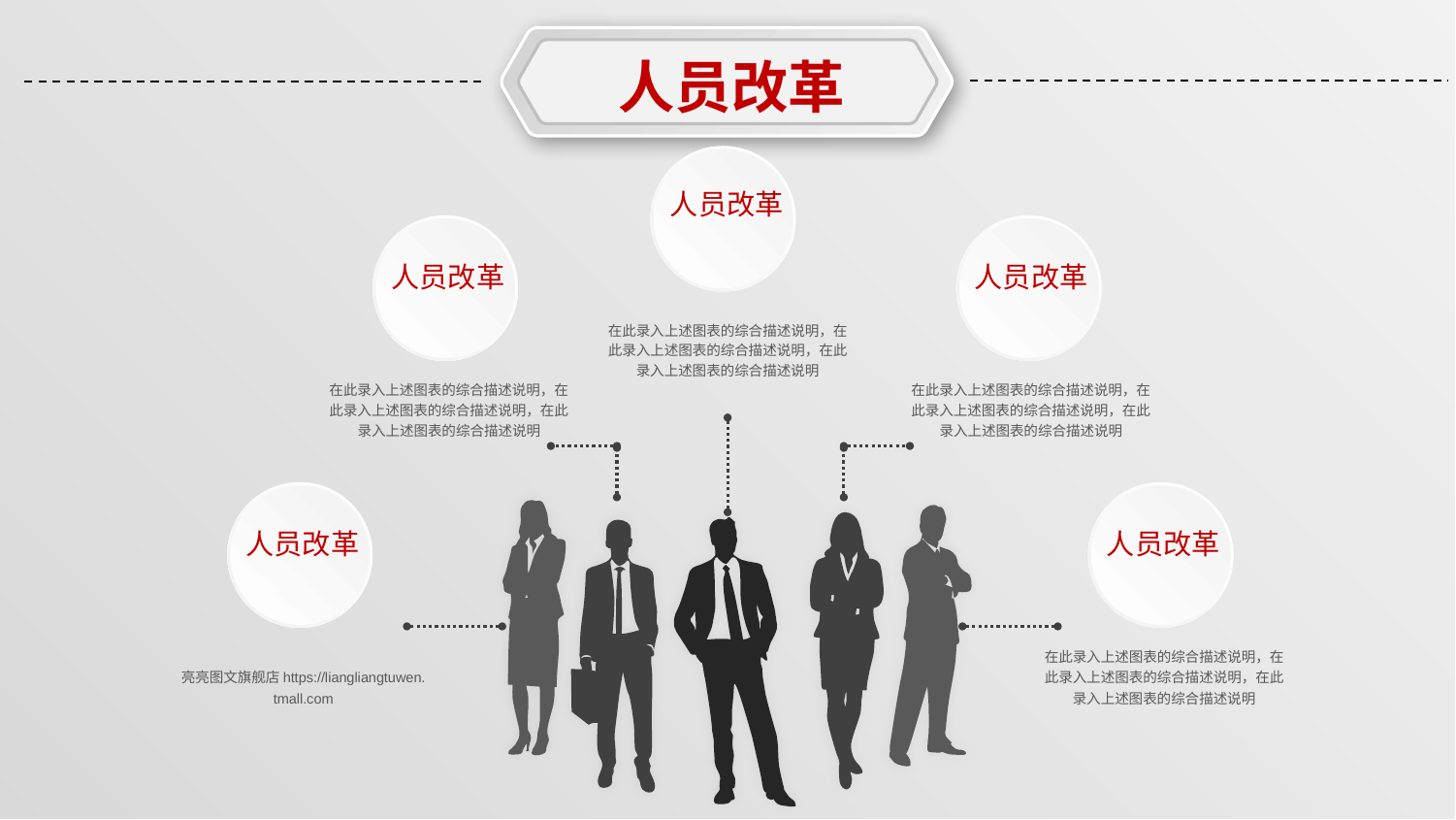

人员改革

人员改革

人员改革
人员改革
在此录入上述图表的综合描述说明，在此录入上述图表的综合描述说明，在此录入上述图表的综合描述说明
在此录入上述图表的综合描述说明，在此录入上述图表的综合描述说明，在此录入上述图表的综合描述说明
在此录入上述图表的综合描述说明，在此录入上述图表的综合描述说明，在此录入上述图表的综合描述说明

人员改革
人员改革

 亮亮图文旗舰店https://liangliangtuwen.tmall.com
在此录入上述图表的综合描述说明，在此录入上述图表的综合描述说明，在此录入上述图表的综合描述说明